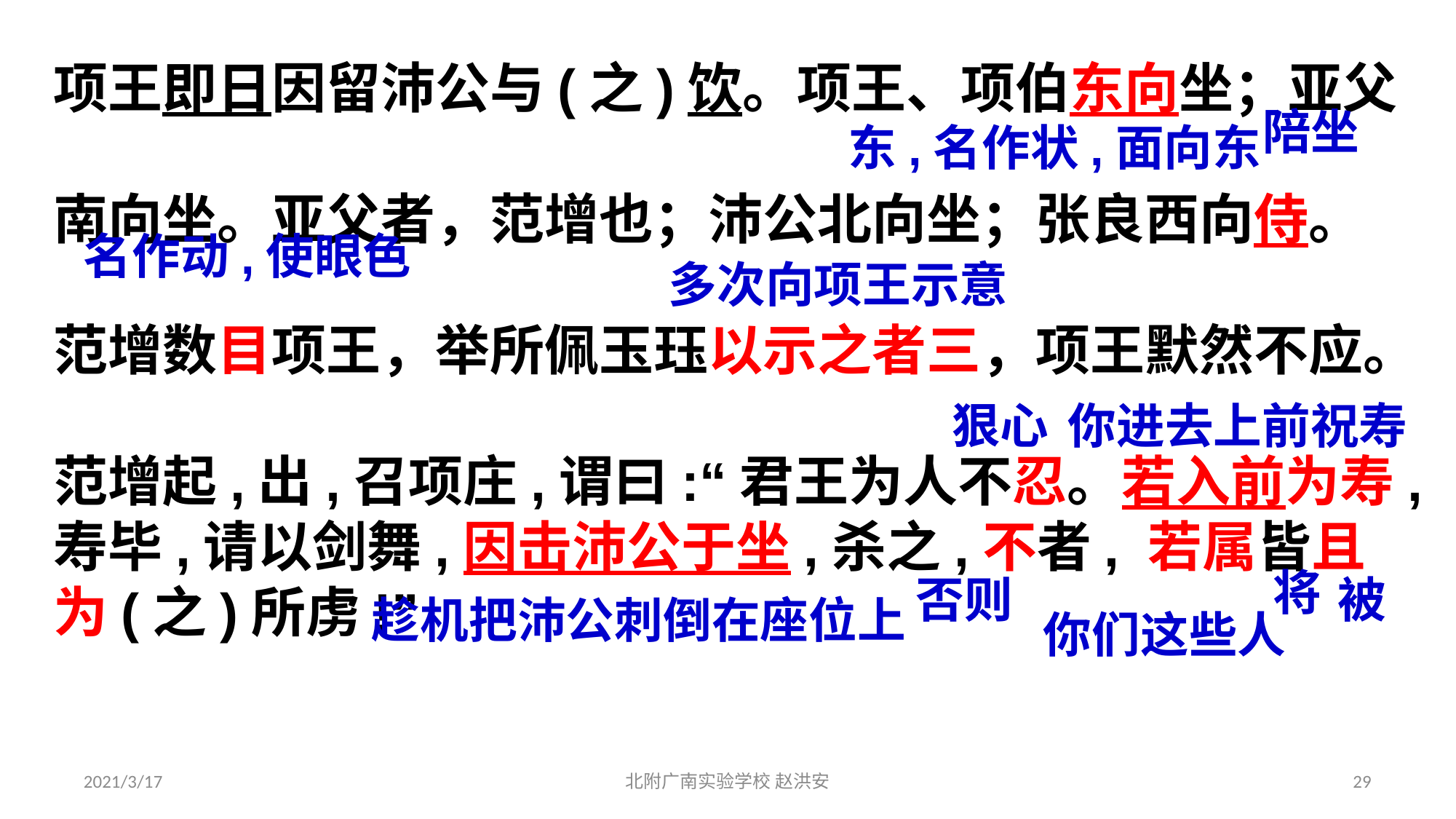

项王即日因留沛公与(之)饮。项王、项伯东向坐；亚父

南向坐。亚父者，范增也；沛公北向坐；张良西向侍。

范增数目项王，举所佩玉珏以示之者三，项王默然不应。

范增起,出,召项庄,谓曰:“君王为人不忍。若入前为寿,寿毕,请以剑舞,因击沛公于坐,杀之,不者, 若属皆且为(之)所虏!”
东,名作状,面向东
陪坐
多次向项王示意
名作动,使眼色
狠心
你进去上前祝寿
将
否则
被
趁机把沛公刺倒在座位上
你们这些人
2021/3/17
北附广南实验学校 赵洪安
29